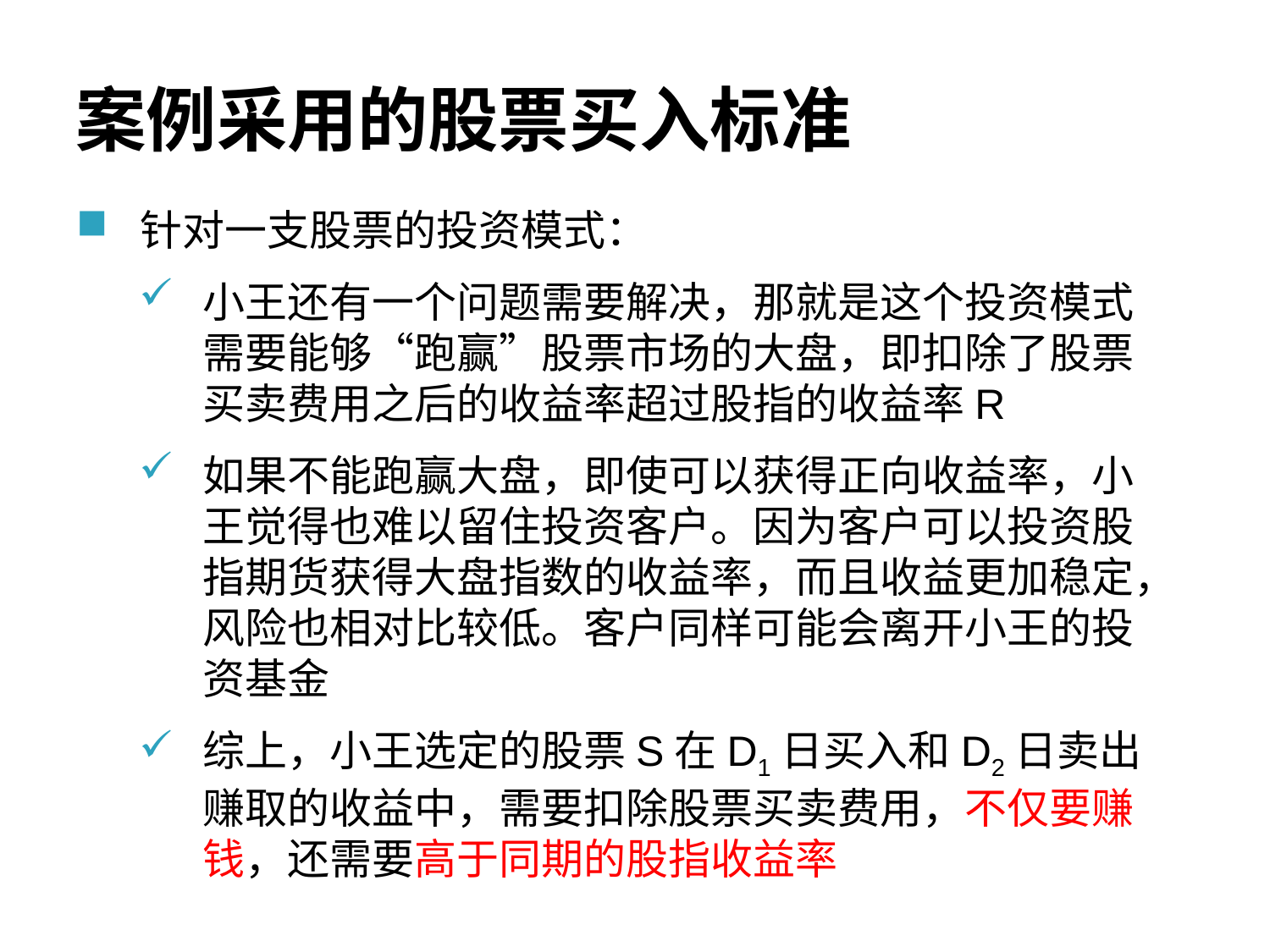

# 案例采用的股票买入标准
针对一支股票的投资模式：
小王还有一个问题需要解决，那就是这个投资模式需要能够“跑赢”股票市场的大盘，即扣除了股票买卖费用之后的收益率超过股指的收益率R
如果不能跑赢大盘，即使可以获得正向收益率，小王觉得也难以留住投资客户。因为客户可以投资股指期货获得大盘指数的收益率，而且收益更加稳定，风险也相对比较低。客户同样可能会离开小王的投资基金
综上，小王选定的股票S在D1日买入和D2日卖出赚取的收益中，需要扣除股票买卖费用，不仅要赚钱，还需要高于同期的股指收益率